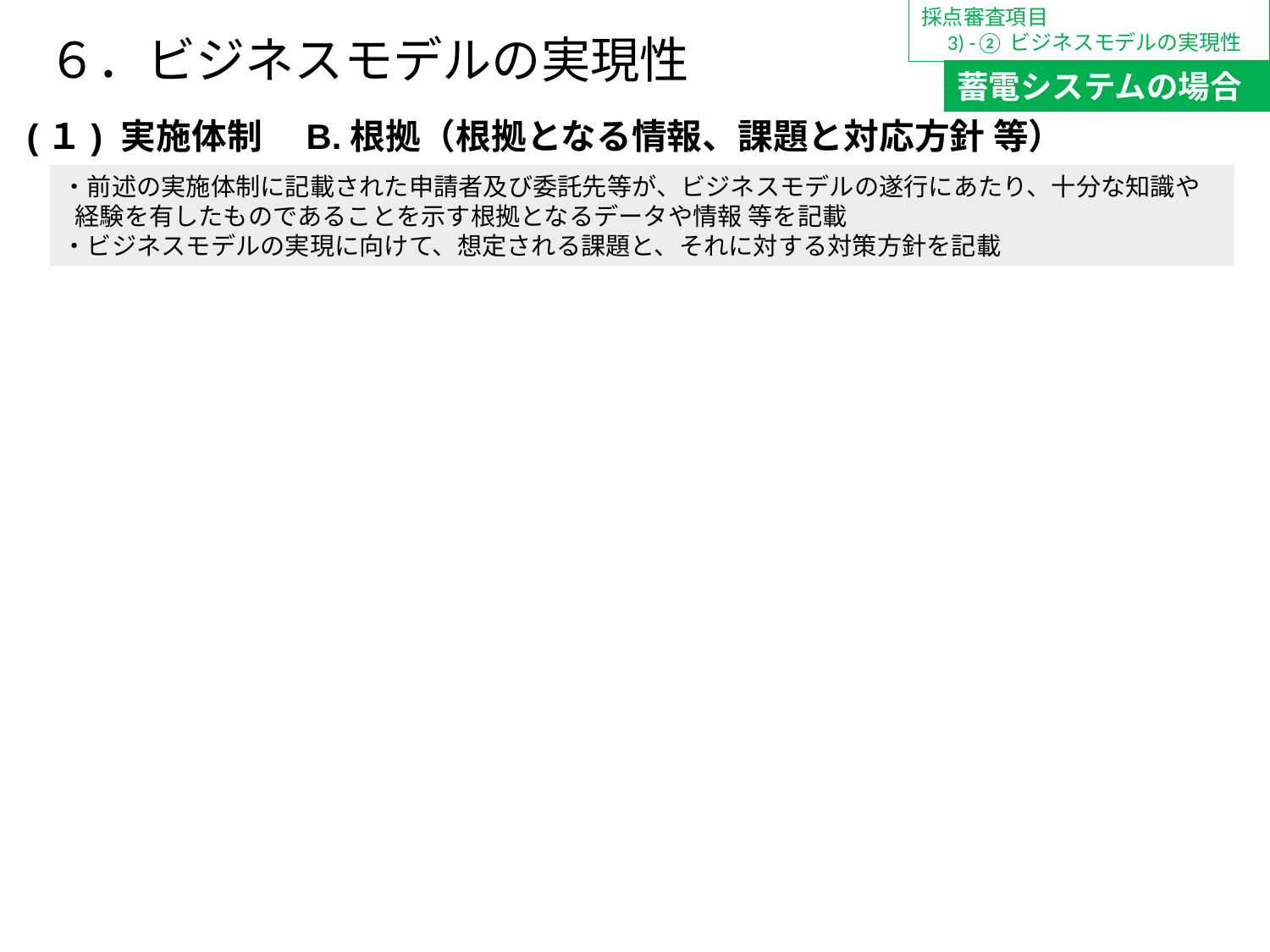

採点審査項目
　3) -②ビジネスモデルの実現性
６．ビジネスモデルの実現性
蓄電システムの場合
(１) 実施体制　B.根拠（根拠となる情報、課題と対応方針 等）
・前述の実施体制に記載された申請者及び委託先等が、ビジネスモデルの遂行にあたり、十分な知識や経験を有したものであることを示す根拠となるデータや情報 等を記載
・ビジネスモデルの実現に向けて、想定される課題と、それに対する対策方針を記載